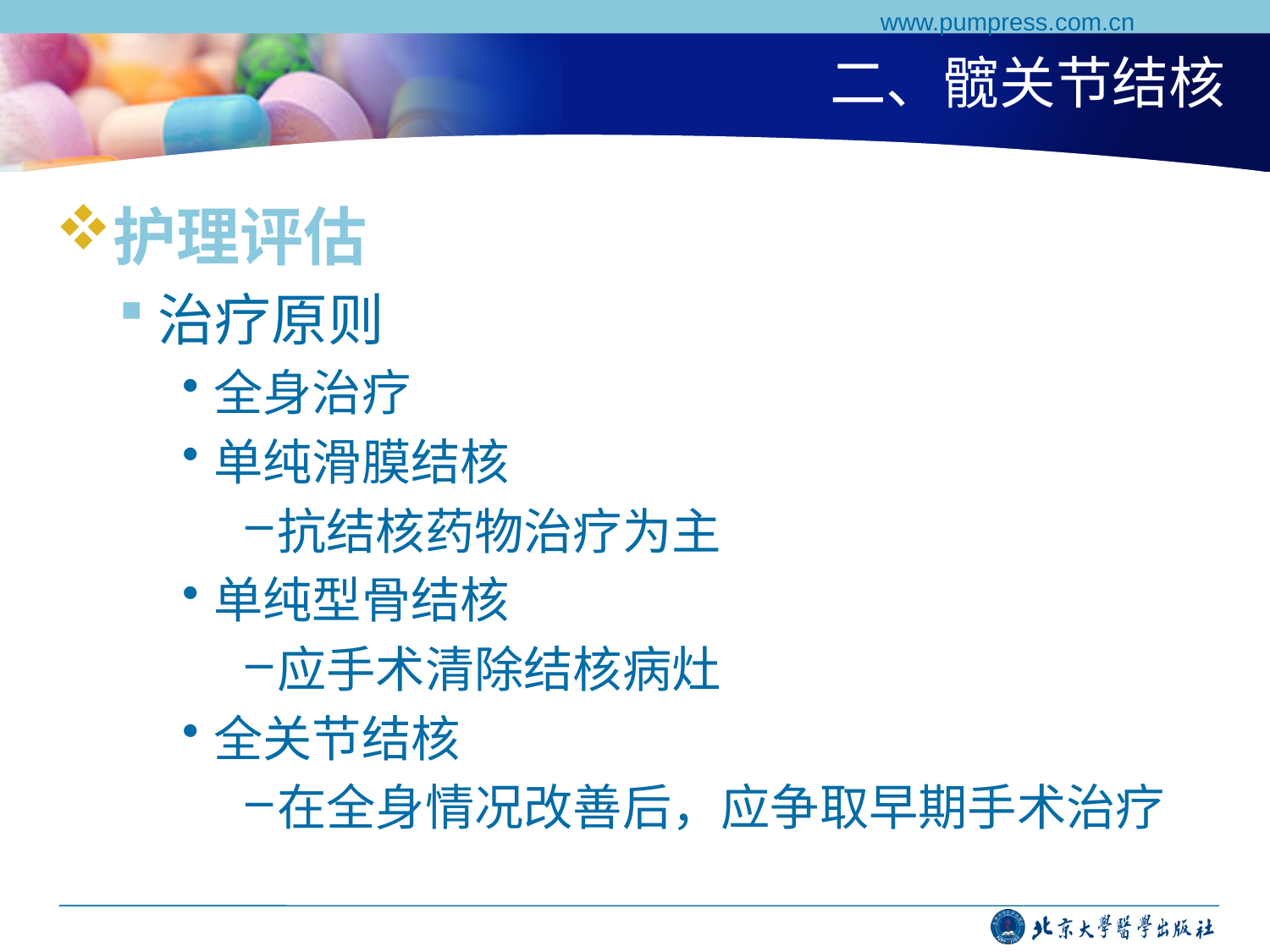

www.pumpress.com.cn
# 二、髋关节结核
护理评估
治疗原则
全身治疗
单纯滑膜结核
抗结核药物治疗为主
单纯型骨结核
应手术清除结核病灶
全关节结核
在全身情况改善后，应争取早期手术治疗